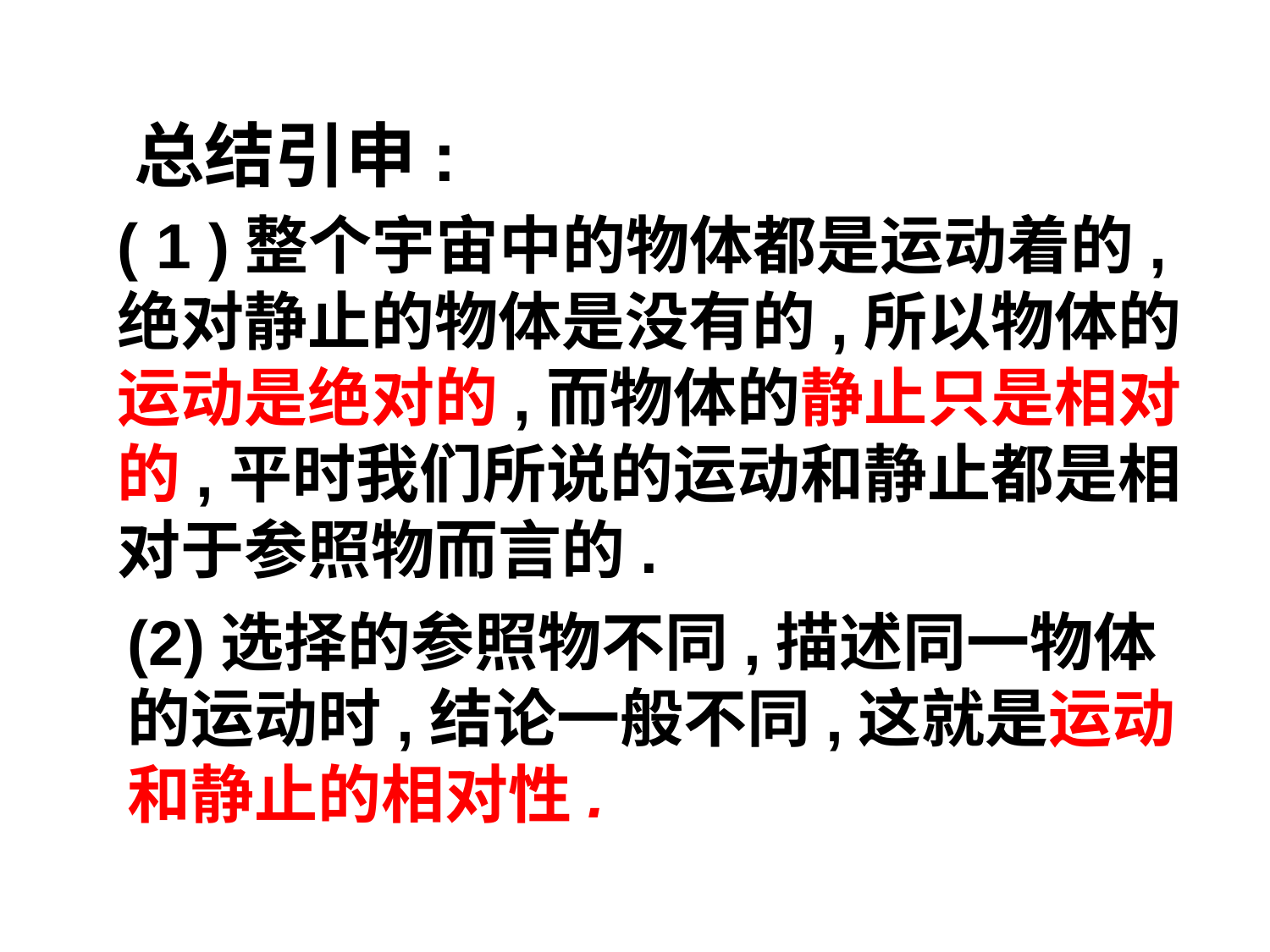

总结引申:
( 1 )整个宇宙中的物体都是运动着的,绝对静止的物体是没有的,所以物体的运动是绝对的,而物体的静止只是相对的,平时我们所说的运动和静止都是相对于参照物而言的.
(2)选择的参照物不同,描述同一物体的运动时,结论一般不同,这就是运动和静止的相对性.